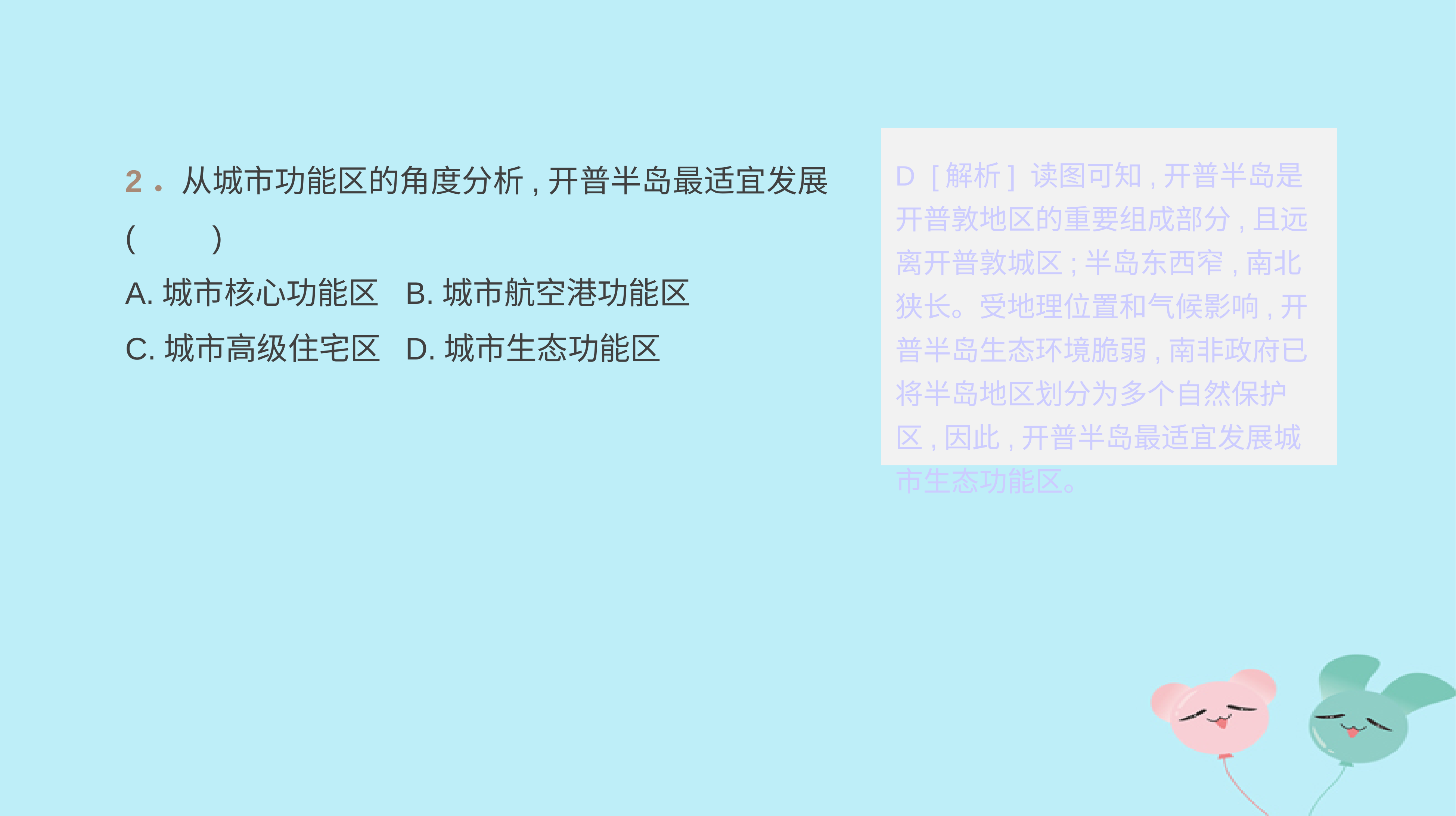

2．从城市功能区的角度分析,开普半岛最适宜发展(　　)
A.城市核心功能区	B.城市航空港功能区
C.城市高级住宅区	D.城市生态功能区

D  [解析] 读图可知,开普半岛是开普敦地区的重要组成部分,且远离开普敦城区;半岛东西窄,南北狭长。受地理位置和气候影响,开普半岛生态环境脆弱,南非政府已将半岛地区划分为多个自然保护区,因此,开普半岛最适宜发展城市生态功能区。